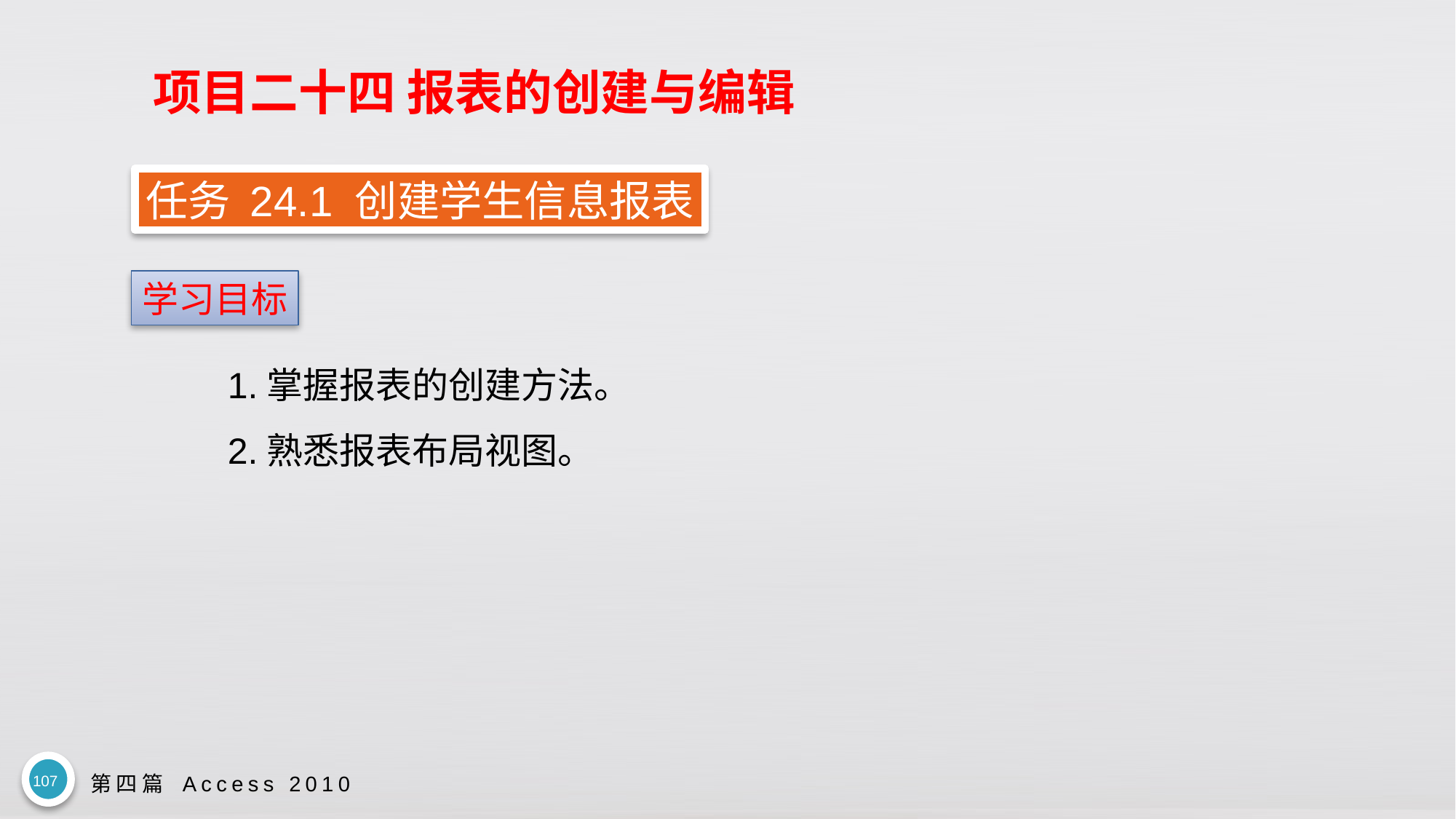

# 项目二十四 报表的创建与编辑
任务 24.1 创建学生信息报表
学习目标
1.掌握报表的创建方法。
2.熟悉报表布局视图。
107